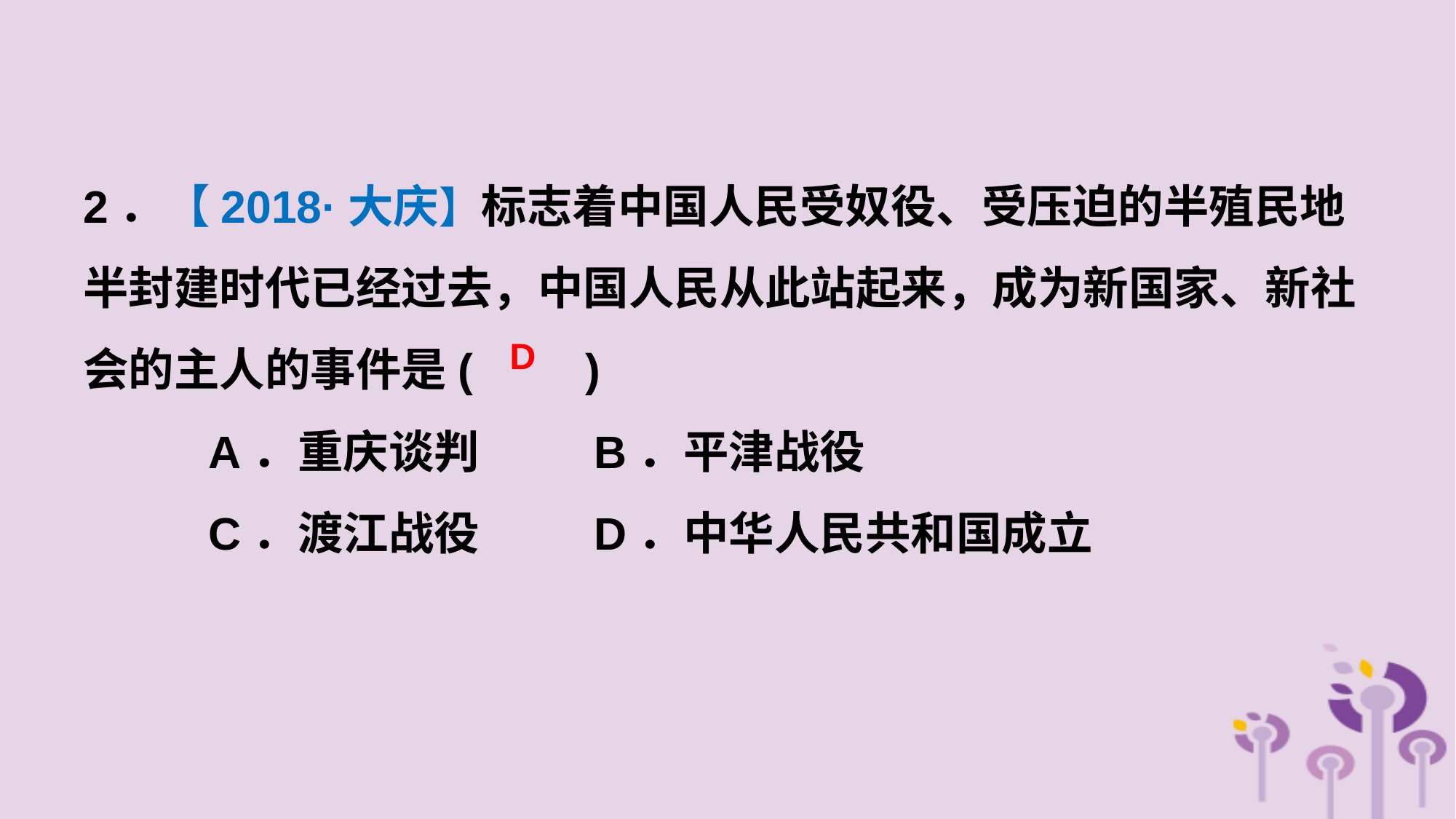

2．【2018·大庆】标志着中国人民受奴役、受压迫的半殖民地半封建时代已经过去，中国人民从此站起来，成为新国家、新社会的主人的事件是(　　)
          A．重庆谈判          B．平津战役
          C．渡江战役          D．中华人民共和国成立
D